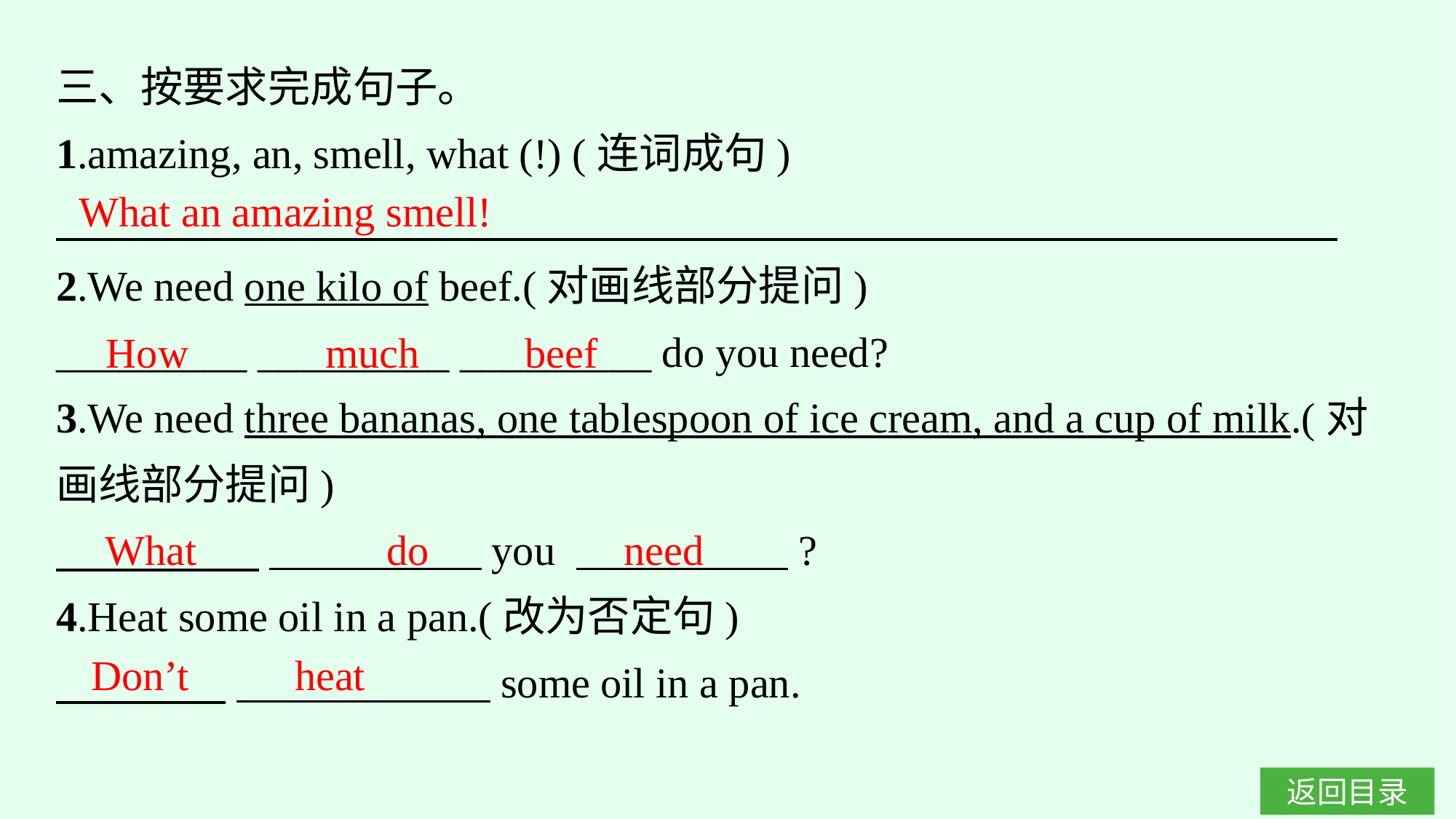

三、按要求完成句子。
1.amazing, an, smell, what (!) (连词成句)

2.We need one kilo of beef.(对画线部分提问)
_________ _________ _________ do you need?
3.We need three bananas, one tablespoon of ice cream, and a cup of milk.(对画线部分提问)
　　        　 　　　　　you 　　　　　?
4.Heat some oil in a pan.(改为否定句)
　　　　 　　　　　　some oil in a pan.
What an amazing smell!
How             much          beef
What                  do
need
Don’t          heat